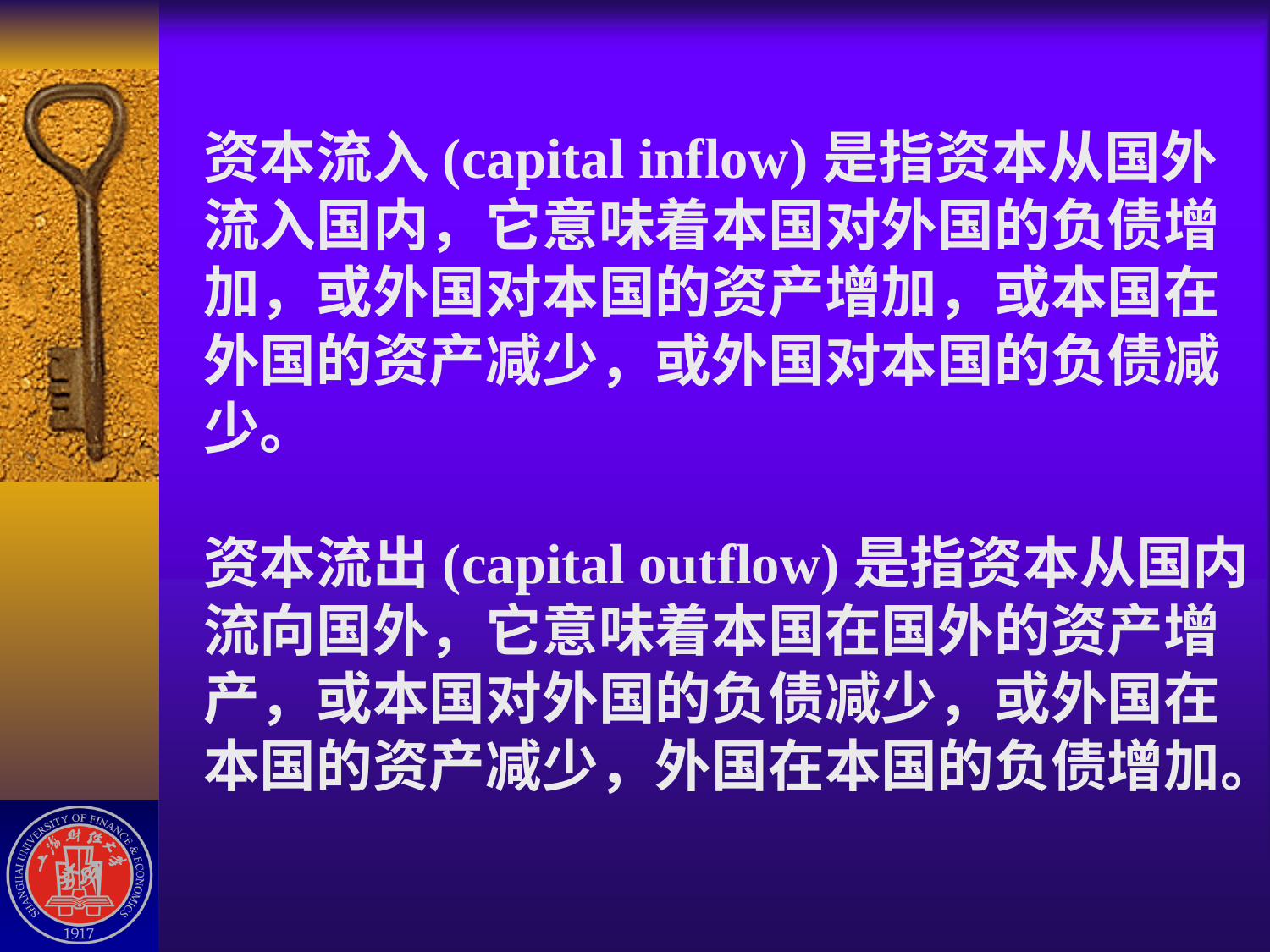

# 资本流入(capital inflow)是指资本从国外流入国内，它意味着本国对外国的负债增加，或外国对本国的资产增加，或本国在外国的资产减少，或外国对本国的负债减少。 资本流出(capital outflow)是指资本从国内流向国外，它意味着本国在国外的资产增产，或本国对外国的负债减少，或外国在本国的资产减少，外国在本国的负债增加。